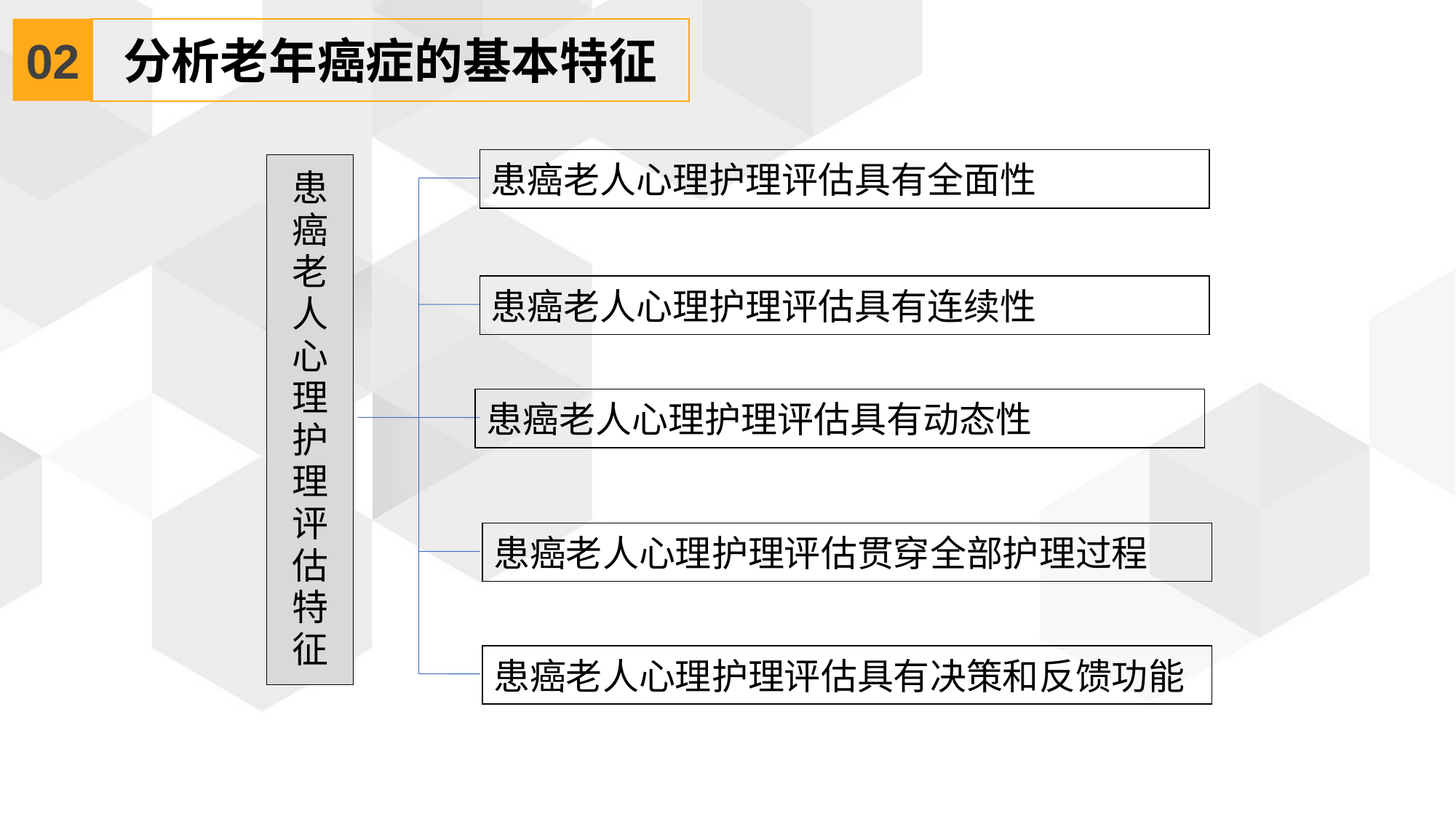

02
分析老年癌症的基本特征
患癌老人心理护理评估具有全面性

患癌老人心理护理评估特征

患癌老人心理护理评估具有连续性

患癌老人心理护理评估具有动态性

患癌老人心理护理评估贯穿全部护理过程

患癌老人心理护理评估具有决策和反馈功能